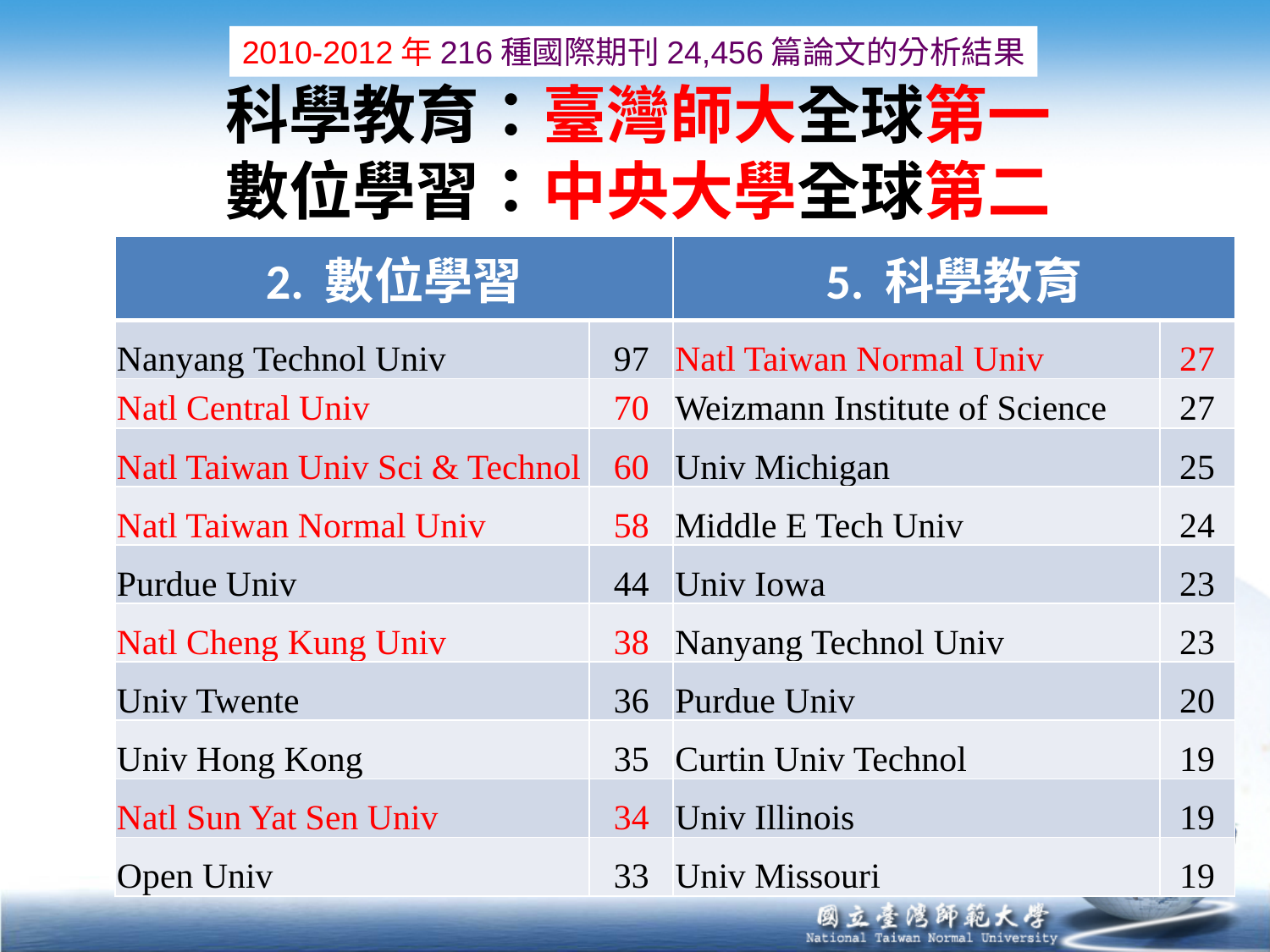

2010-2012年216種國際期刊24,456篇論文的分析結果
# 科學教育：臺灣師大全球第一 數位學習：中央大學全球第二
| 2. 數位學習 |  | 5. 科學教育 |  |
| --- | --- | --- | --- |
| Nanyang Technol Univ | 97 | Natl Taiwan Normal Univ | 27 |
| Natl Central Univ | 70 | Weizmann Institute of Science | 27 |
| Natl Taiwan Univ Sci & Technol | 60 | Univ Michigan | 25 |
| Natl Taiwan Normal Univ | 58 | Middle E Tech Univ | 24 |
| Purdue Univ | 44 | Univ Iowa | 23 |
| Natl Cheng Kung Univ | 38 | Nanyang Technol Univ | 23 |
| Univ Twente | 36 | Purdue Univ | 20 |
| Univ Hong Kong | 35 | Curtin Univ Technol | 19 |
| Natl Sun Yat Sen Univ | 34 | Univ Illinois | 19 |
| Open Univ | 33 | Univ Missouri | 19 |